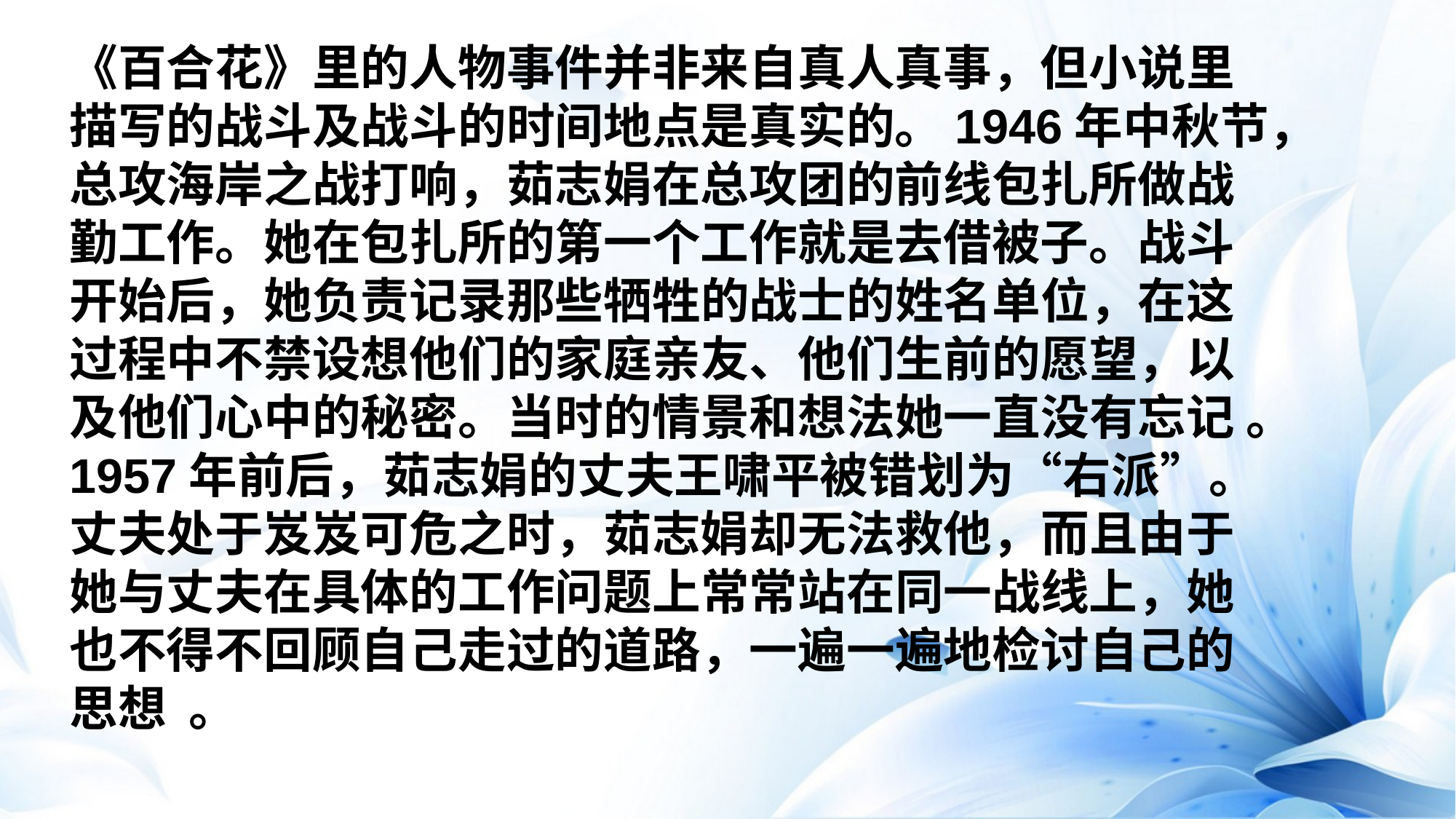

《百合花》里的人物事件并非来自真人真事，但小说里描写的战斗及战斗的时间地点是真实的。1946年中秋节，总攻海岸之战打响，茹志娟在总攻团的前线包扎所做战勤工作。她在包扎所的第一个工作就是去借被子。战斗开始后，她负责记录那些牺牲的战士的姓名单位，在这过程中不禁设想他们的家庭亲友、他们生前的愿望，以及他们心中的秘密。当时的情景和想法她一直没有忘记 。
1957年前后，茹志娟的丈夫王啸平被错划为“右派”。丈夫处于岌岌可危之时，茹志娟却无法救他，而且由于她与丈夫在具体的工作问题上常常站在同一战线上，她也不得不回顾自己走过的道路，一遍一遍地检讨自己的思想  。